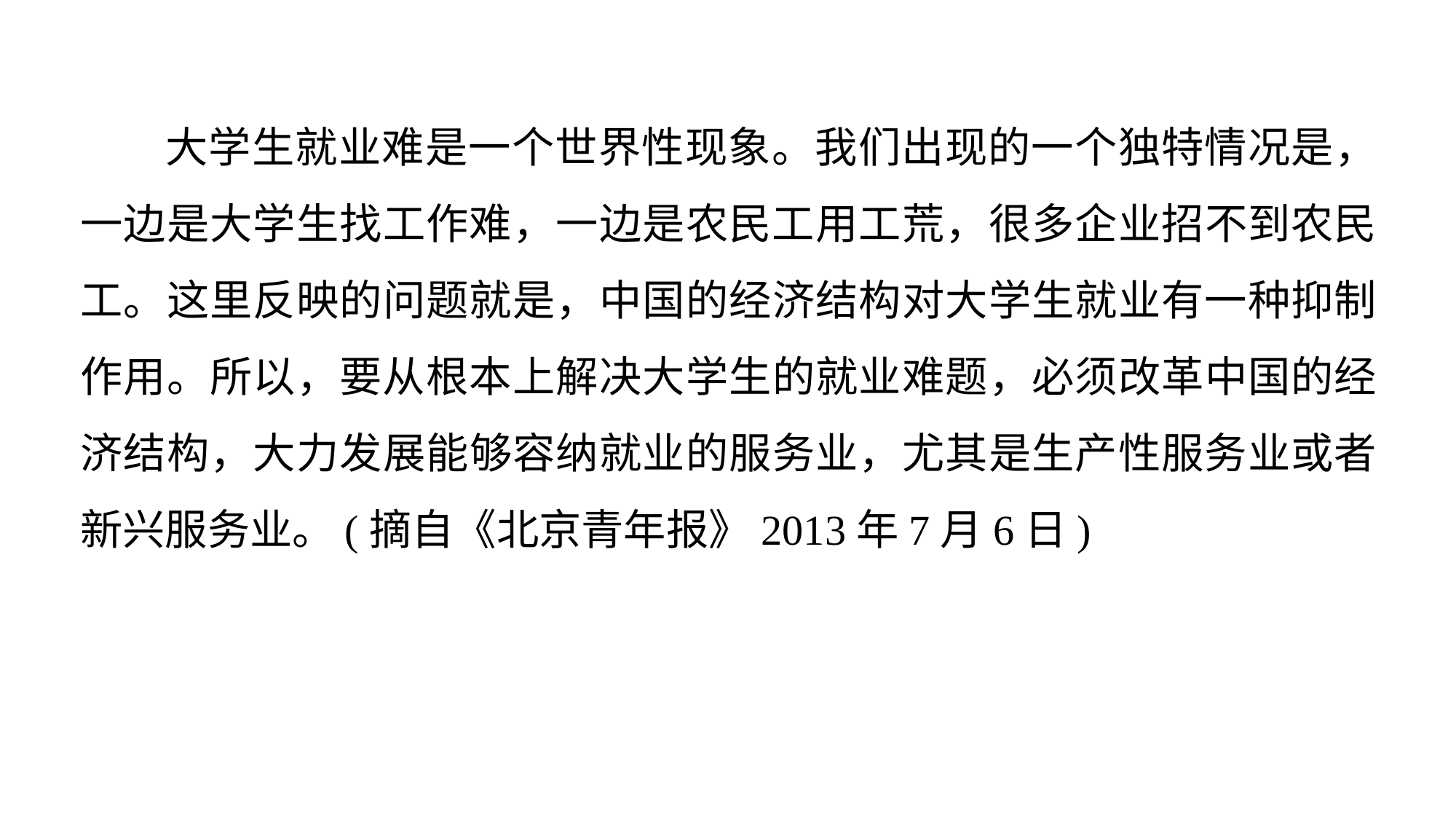

大学生就业难是一个世界性现象。我们出现的一个独特情况是，一边是大学生找工作难，一边是农民工用工荒，很多企业招不到农民工。这里反映的问题就是，中国的经济结构对大学生就业有一种抑制作用。所以，要从根本上解决大学生的就业难题，必须改革中国的经济结构，大力发展能够容纳就业的服务业，尤其是生产性服务业或者新兴服务业。(摘自《北京青年报》2013年7月6日)